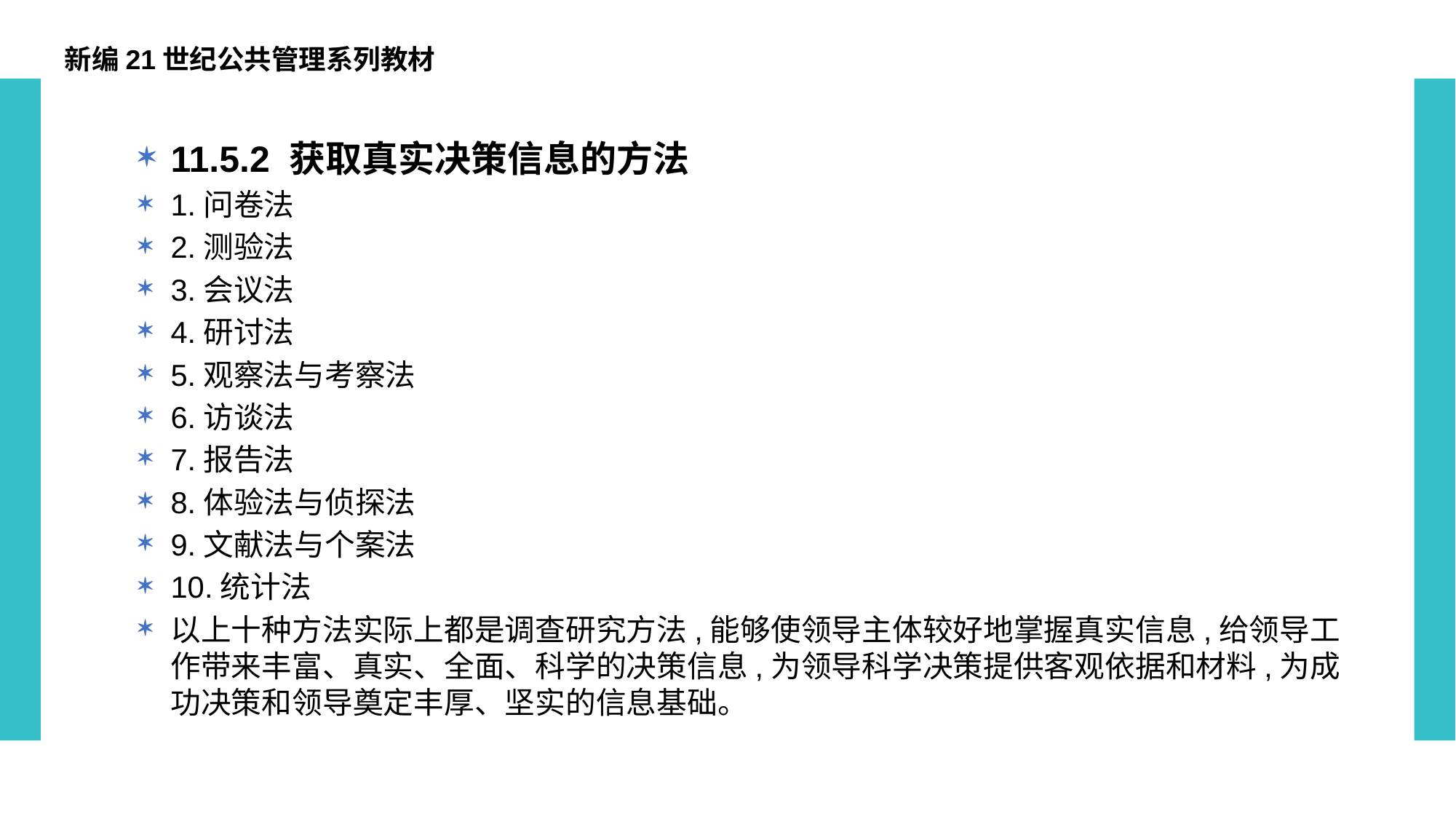

新编21世纪公共管理系列教材
11.5.2 获取真实决策信息的方法
1.问卷法
2.测验法
3.会议法
4.研讨法
5.观察法与考察法
6.访谈法
7.报告法
8.体验法与侦探法
9.文献法与个案法
10.统计法
以上十种方法实际上都是调查研究方法,能够使领导主体较好地掌握真实信息,给领导工作带来丰富、真实、全面、科学的决策信息,为领导科学决策提供客观依据和材料,为成功决策和领导奠定丰厚、坚实的信息基础。